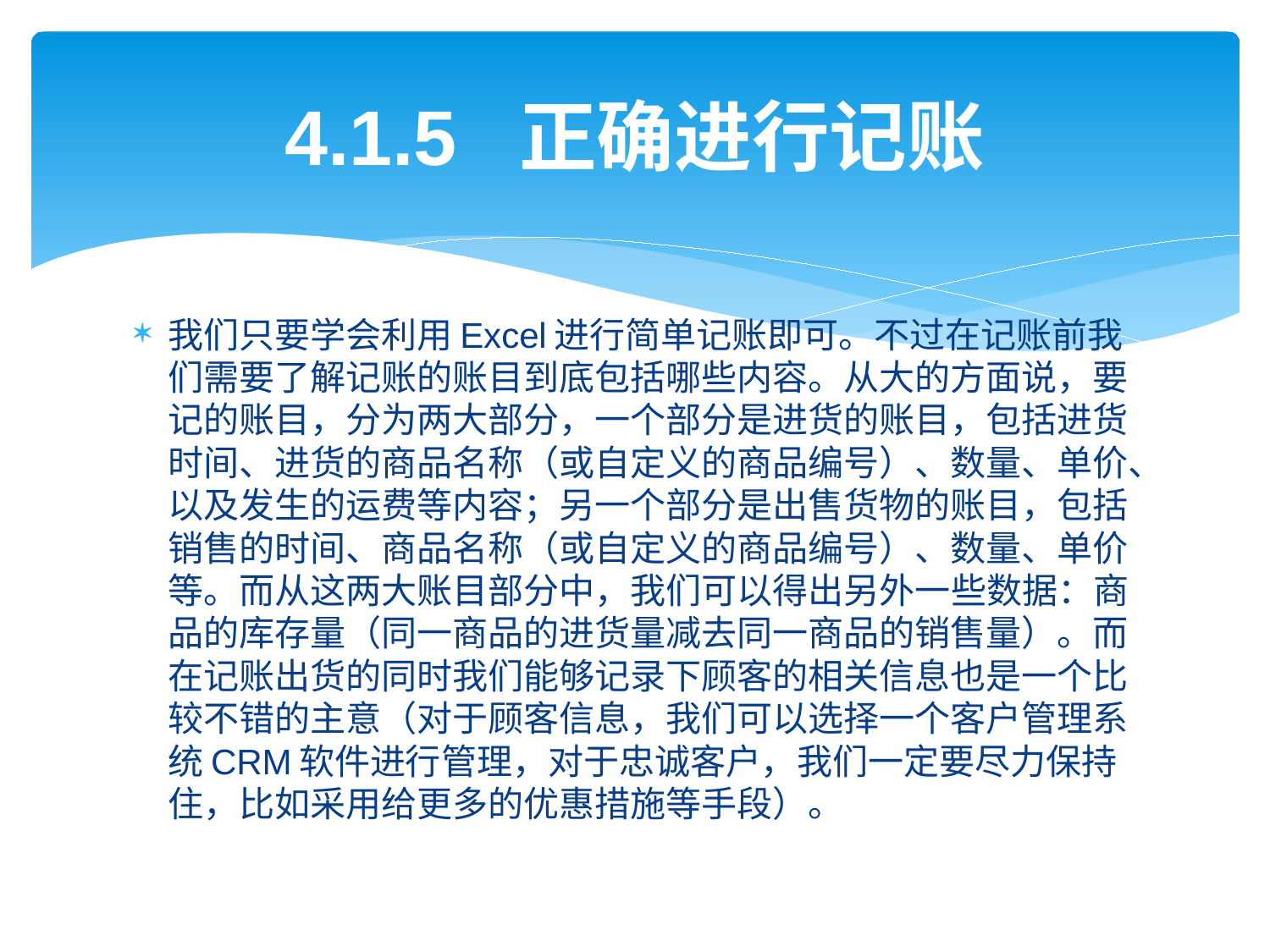

# 4.1.5  正确进行记账
我们只要学会利用Excel进行简单记账即可。不过在记账前我们需要了解记账的账目到底包括哪些内容。从大的方面说，要记的账目，分为两大部分，一个部分是进货的账目，包括进货时间、进货的商品名称（或自定义的商品编号）、数量、单价、以及发生的运费等内容；另一个部分是出售货物的账目，包括销售的时间、商品名称（或自定义的商品编号）、数量、单价等。而从这两大账目部分中，我们可以得出另外一些数据：商品的库存量（同一商品的进货量减去同一商品的销售量）。而在记账出货的同时我们能够记录下顾客的相关信息也是一个比较不错的主意（对于顾客信息，我们可以选择一个客户管理系统CRM软件进行管理，对于忠诚客户，我们一定要尽力保持住，比如采用给更多的优惠措施等手段）。